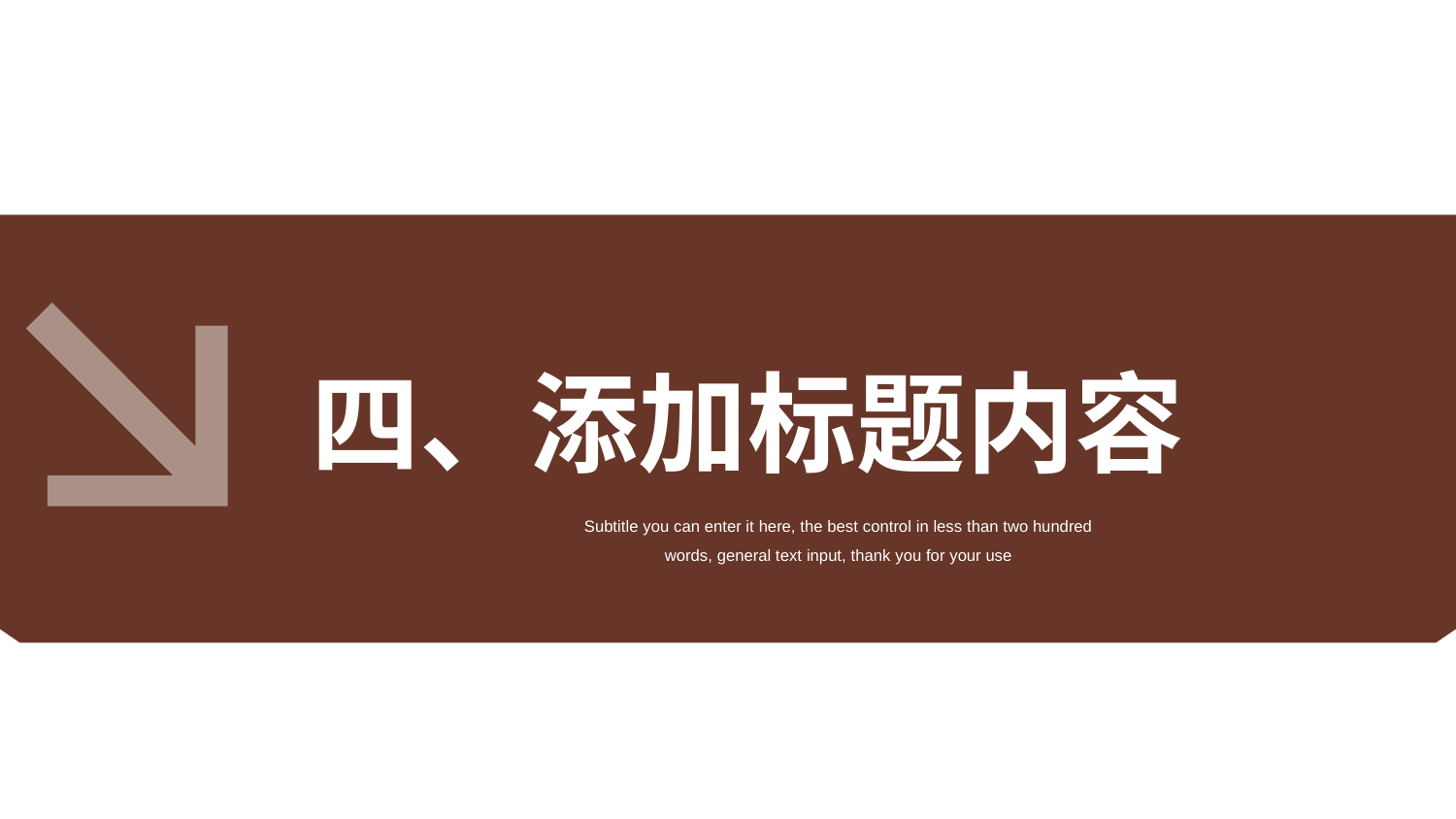

四、添加标题内容
Subtitle you can enter it here, the best control in less than two hundred words, general text input, thank you for your use